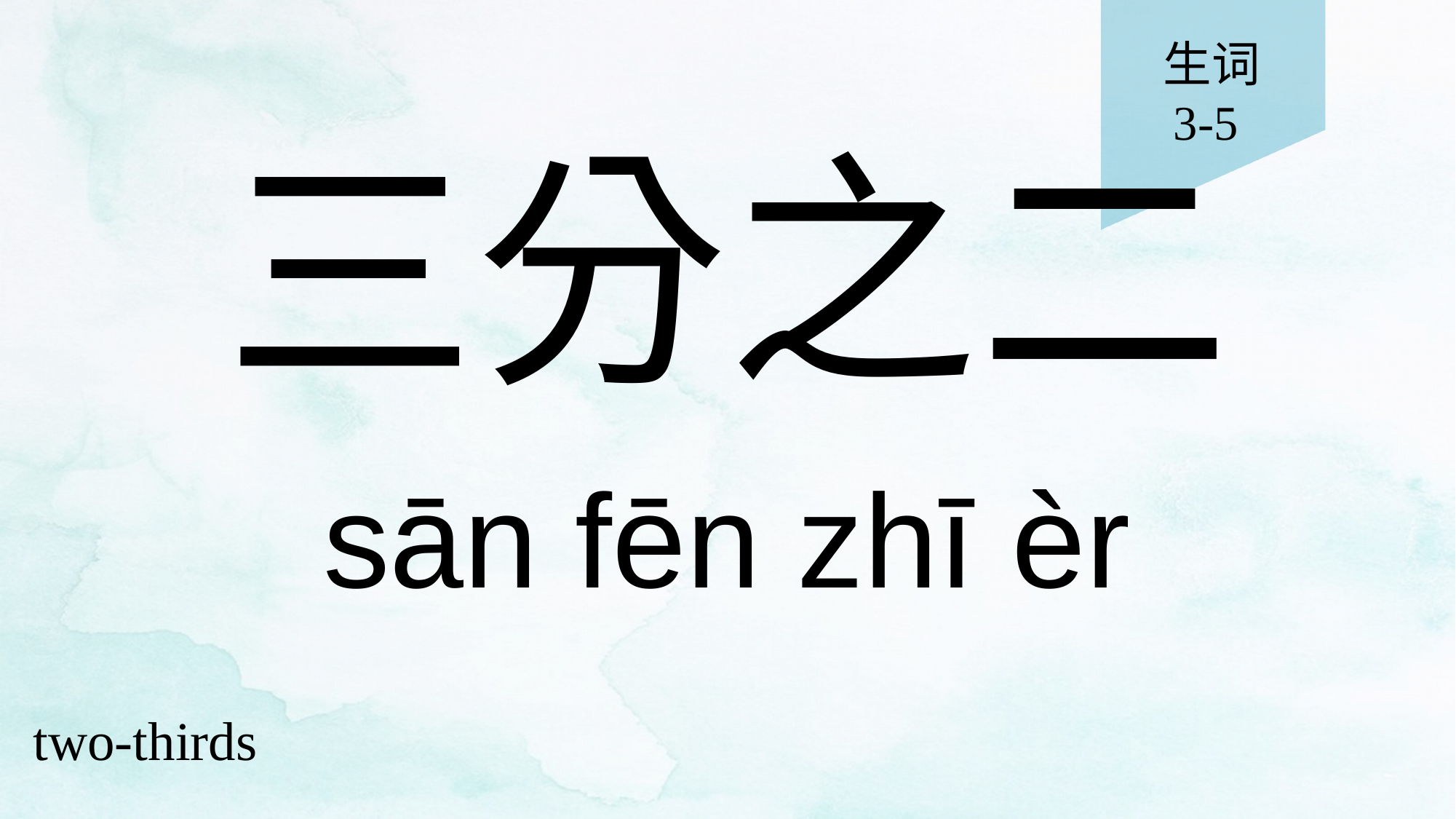

生词
3-5
# 三分之二
sān fēn zhī èr
two-thirds